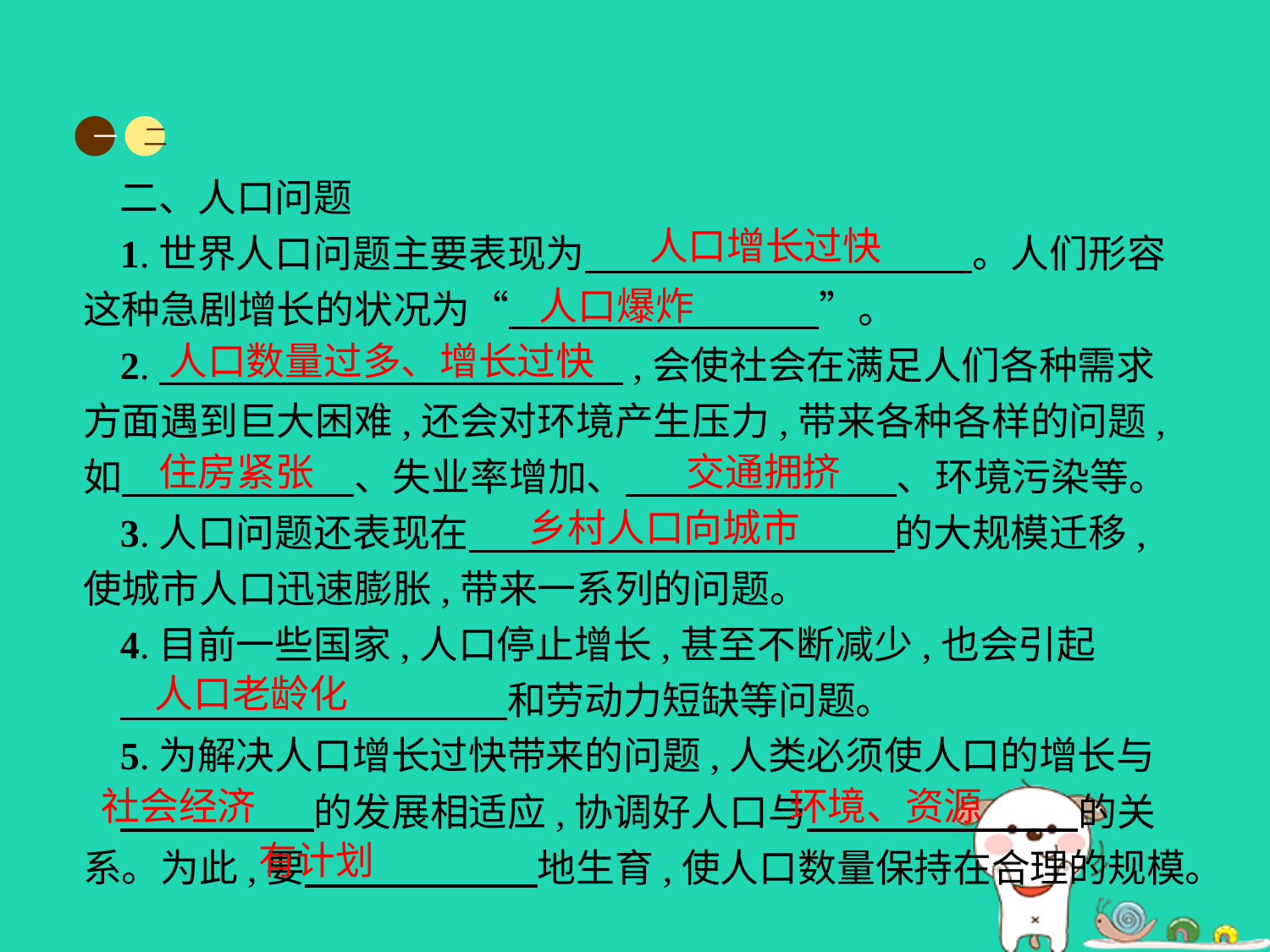

一
二
二、人口问题
1.世界人口问题主要表现为　　　　　　　　　　。人们形容这种急剧增长的状况为“　　　　　　　　”。
2.　　　　　　　　　　　　,会使社会在满足人们各种需求方面遇到巨大困难,还会对环境产生压力,带来各种各样的问题,如　　　　　　、失业率增加、　　　　　　　、环境污染等。
3.人口问题还表现在　　　　　　　　　　　的大规模迁移,使城市人口迅速膨胀,带来一系列的问题。
4.目前一些国家,人口停止增长,甚至不断减少,也会引起
　　　　　　　　　　和劳动力短缺等问题。
5.为解决人口增长过快带来的问题,人类必须使人口的增长与
　　　　　的发展相适应,协调好人口与　　　　　　　的关系。为此,要　　　　　　地生育,使人口数量保持在合理的规模。
人口增长过快
人口爆炸
人口数量过多、增长过快
住房紧张
交通拥挤
乡村人口向城市
人口老龄化
社会经济
环境、资源
有计划